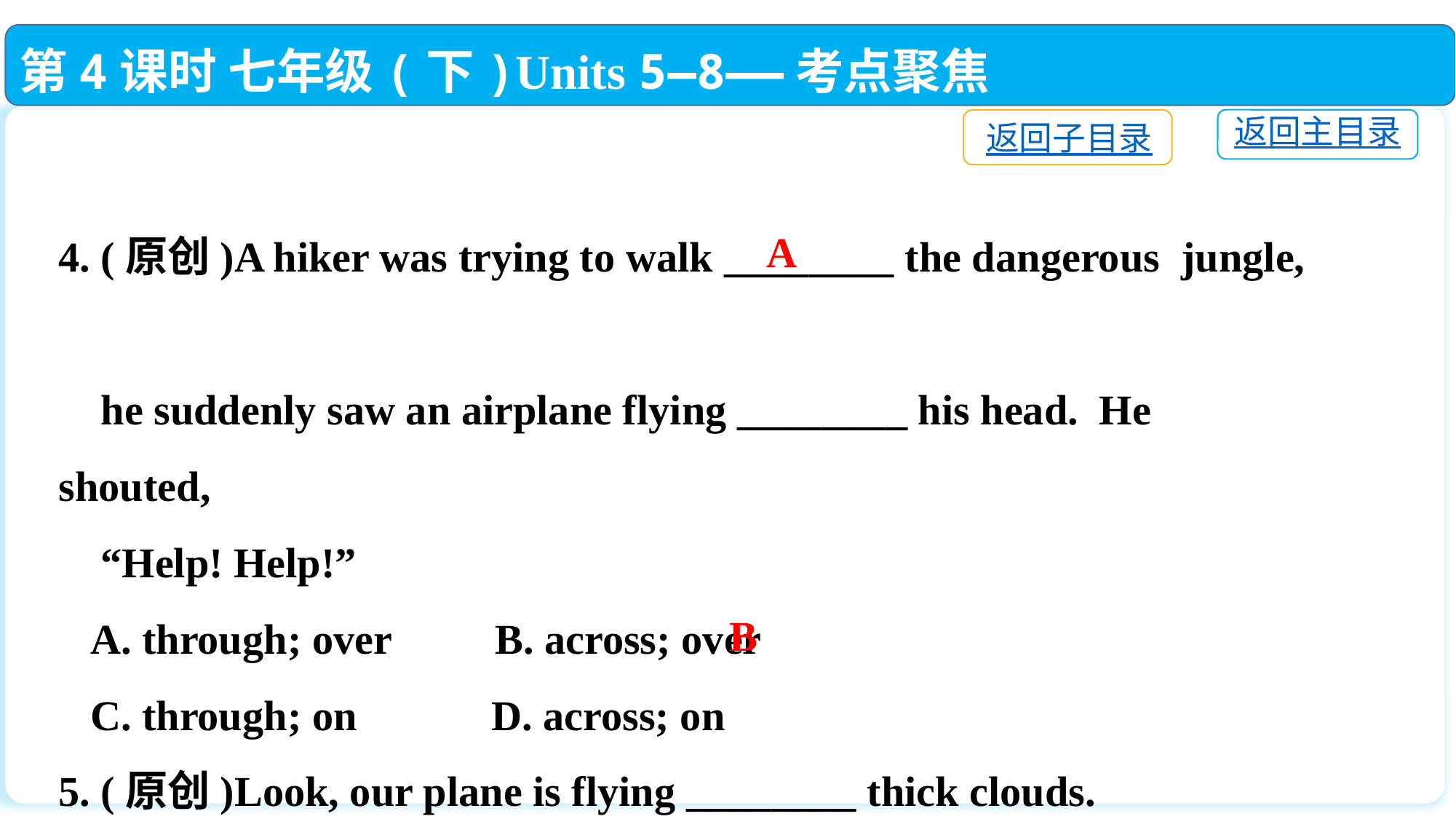

第4课时 七年级(下)Units 5—8——考点聚焦

返回主目录

返回子目录
4. (原创)A hiker was trying to walk ________ the dangerous  jungle,
    he suddenly saw an airplane flying ________ his head.  He shouted,
    “Help! Help!”
   A. through; over	B. across; over
   C. through; on	          D. across; on
5. (原创)Look, our plane is flying ________ thick clouds.
    A. across　 B. through　 C. cross　 D. from
A
B